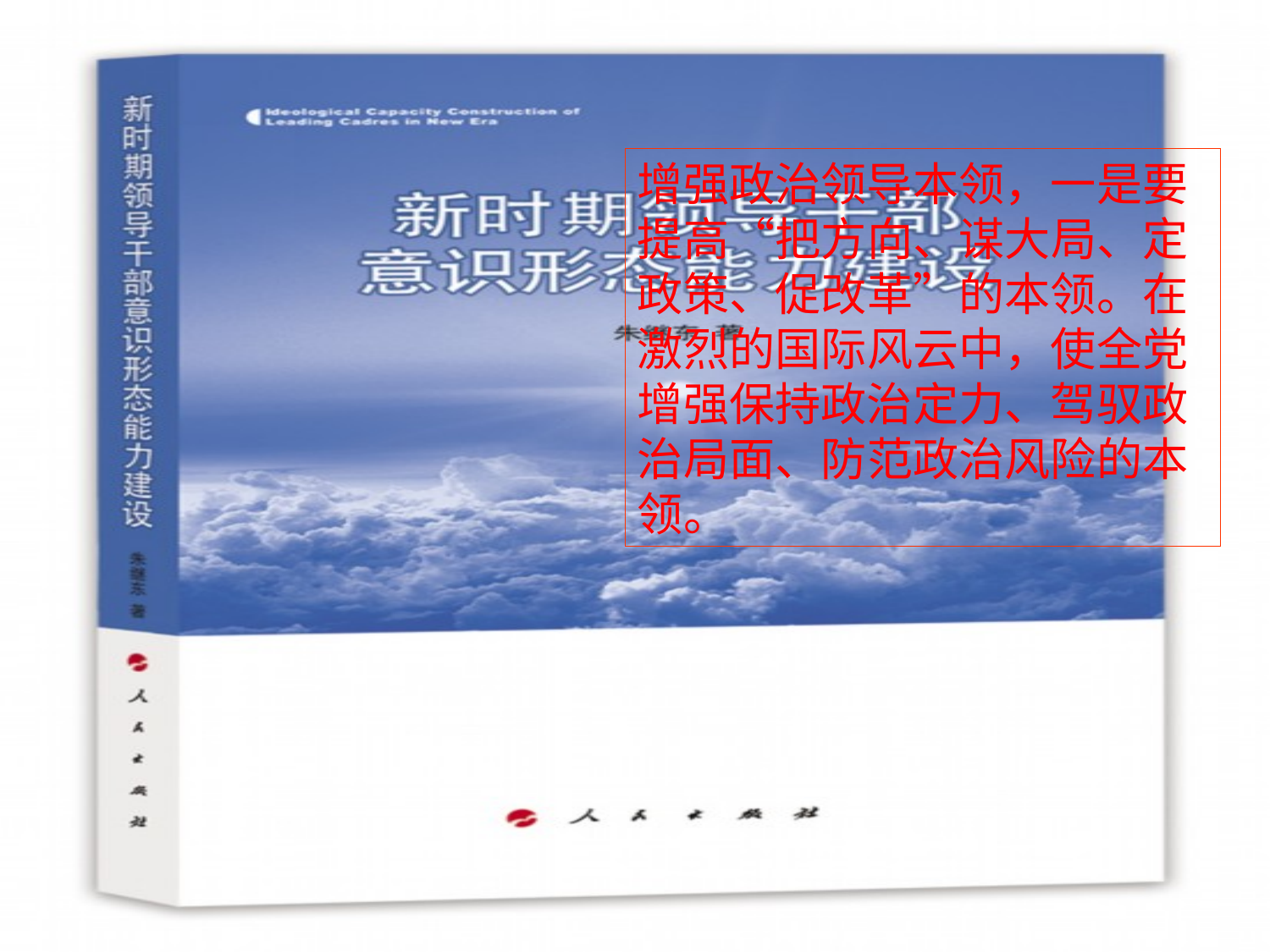

增强政治领导本领，一是要提高“把方向、谋大局、定政策、促改革”的本领。在激烈的国际风云中，使全党增强保持政治定力、驾驭政治局面、防范政治风险的本领。